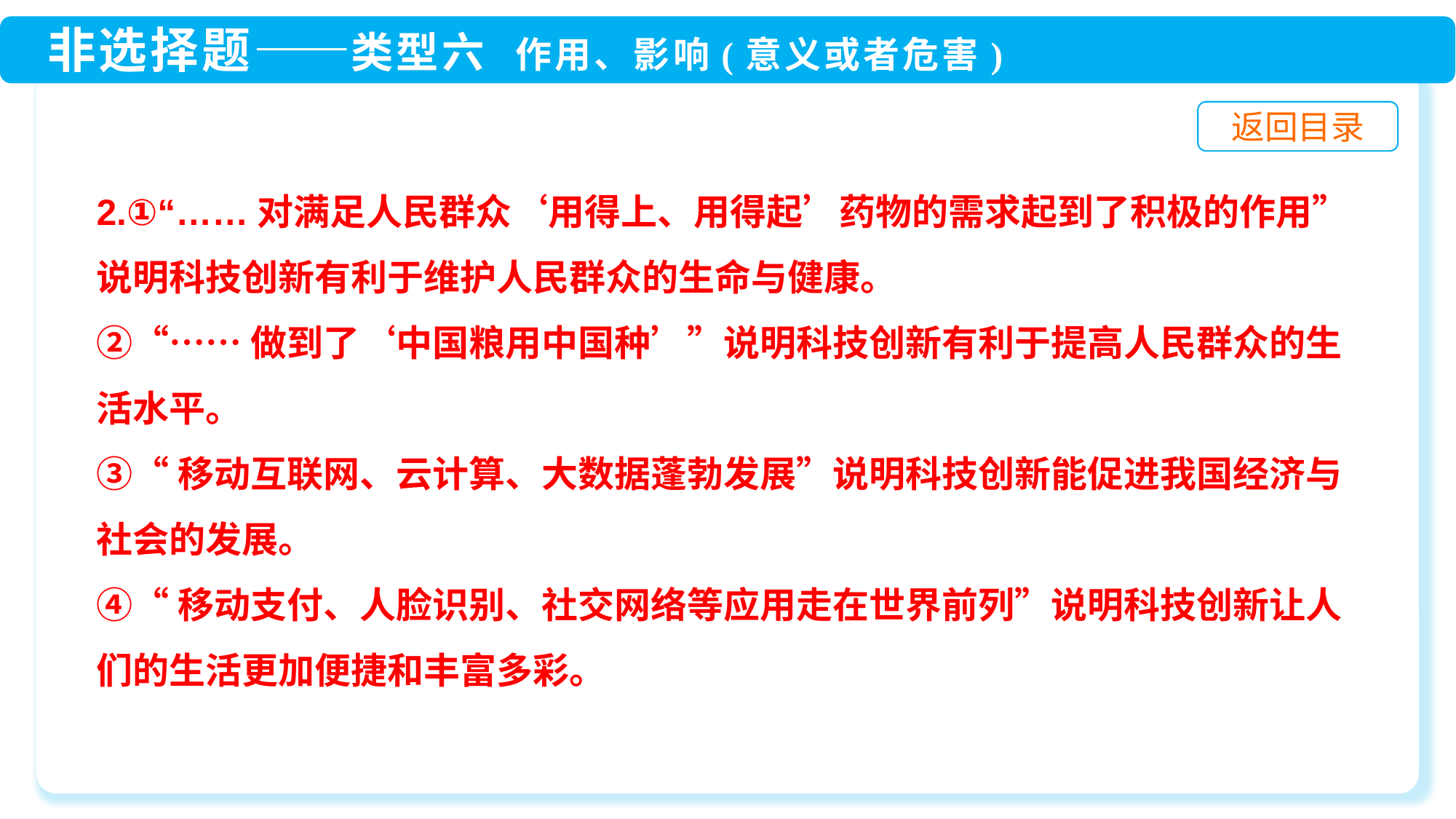

2.①“……对满足人民群众‘用得上、用得起’药物的需求起到了积极的作用”说明科技创新有利于维护人民群众的生命与健康。
②“……做到了‘中国粮用中国种’”说明科技创新有利于提高人民群众的生活水平。
③“移动互联网、云计算、大数据蓬勃发展”说明科技创新能促进我国经济与社会的发展。
④“移动支付、人脸识别、社交网络等应用走在世界前列”说明科技创新让人们的生活更加便捷和丰富多彩。